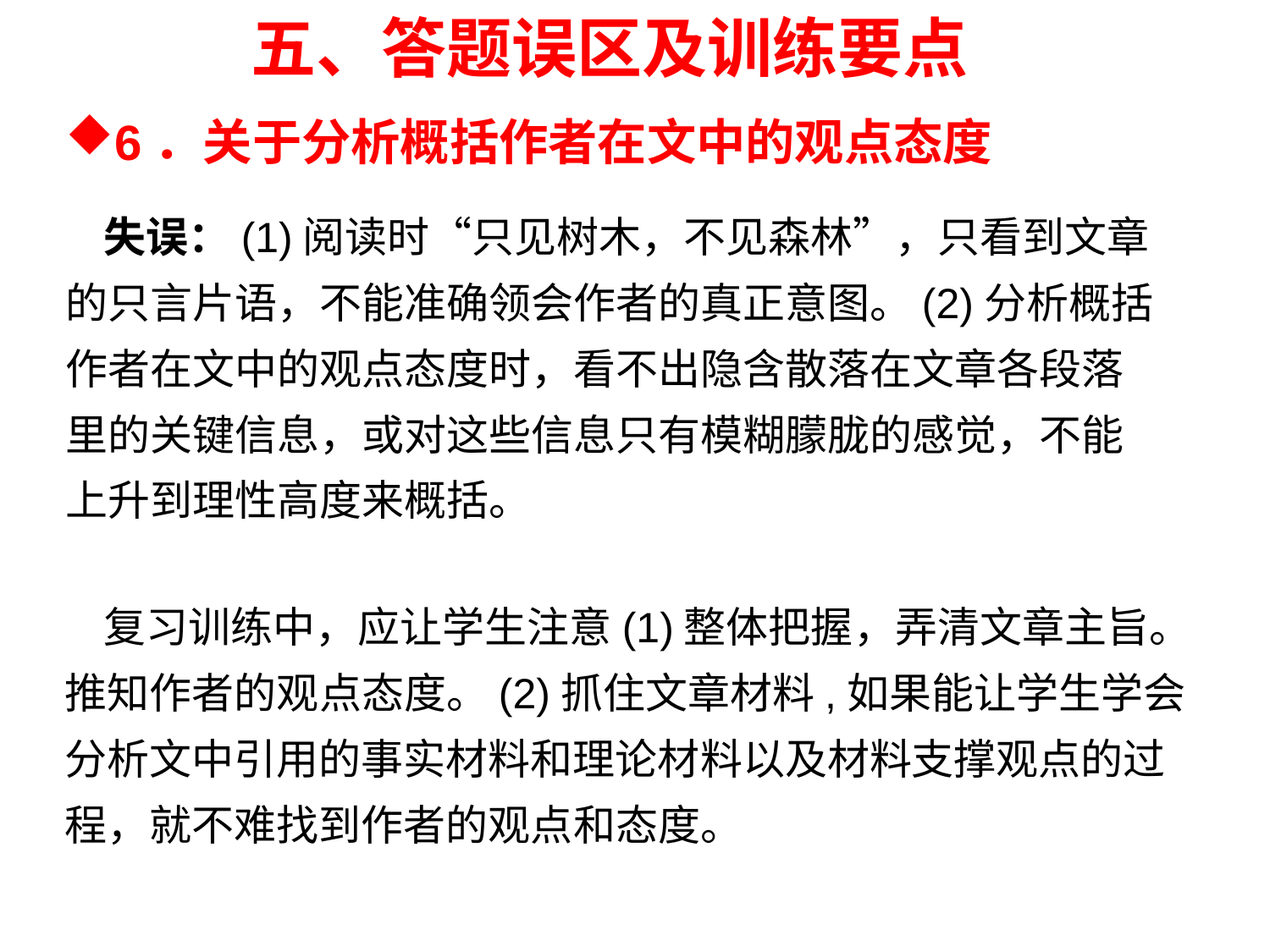

五、答题误区及训练要点
6．关于分析概括作者在文中的观点态度
   失误：(1)阅读时“只见树木，不见森林”，只看到文章的只言片语，不能准确领会作者的真正意图。(2)分析概括作者在文中的观点态度时，看不出隐含散落在文章各段落里的关键信息，或对这些信息只有模糊朦胧的感觉，不能上升到理性高度来概括。

   复习训练中，应让学生注意(1)整体把握，弄清文章主旨。推知作者的观点态度。(2)抓住文章材料,如果能让学生学会分析文中引用的事实材料和理论材料以及材料支撑观点的过程，就不难找到作者的观点和态度。